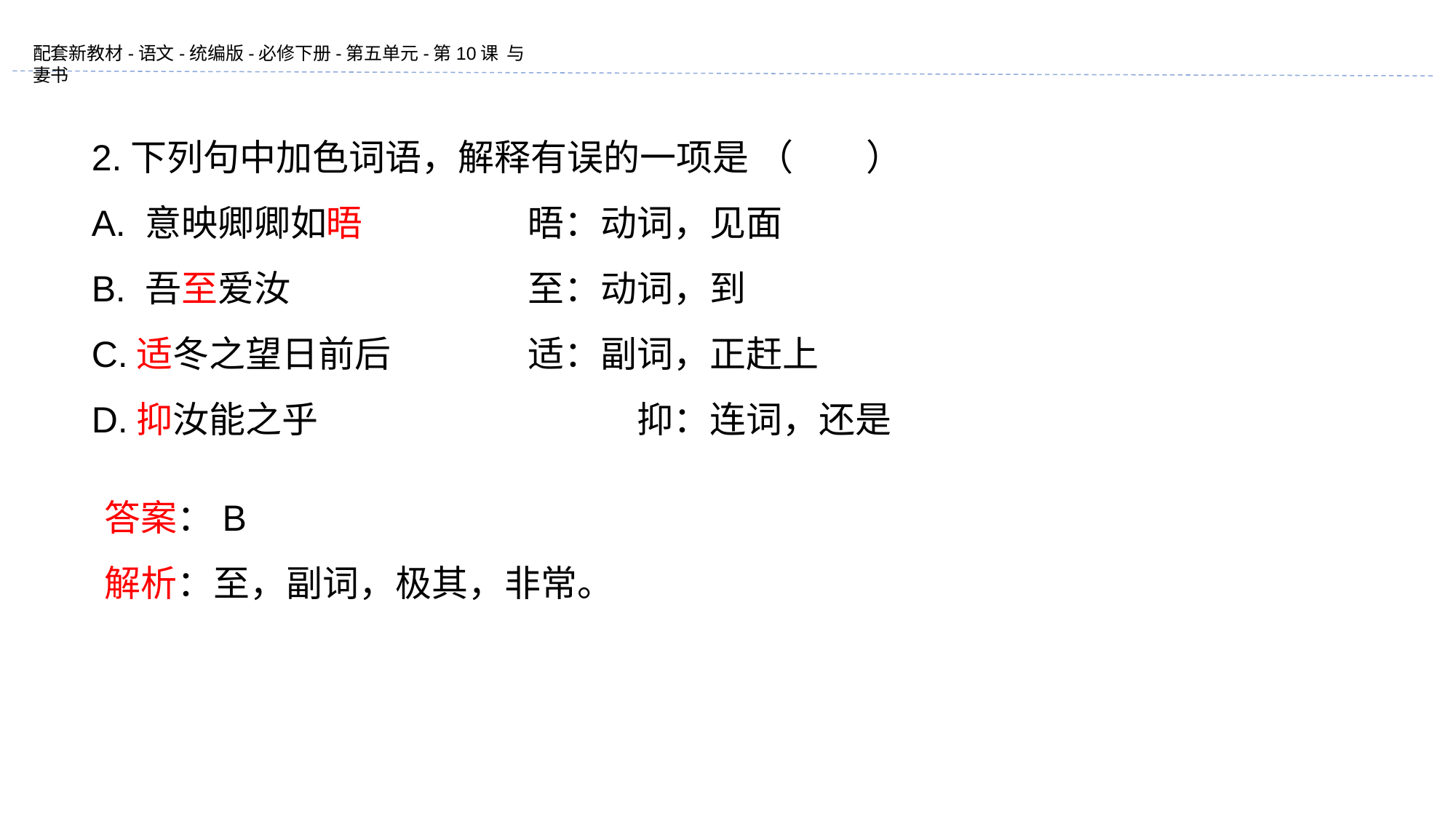

2.下列句中加色词语，解释有误的一项是 （　　）
A. 意映卿卿如晤		晤：动词，见面
B. 吾至爱汝 			至：动词，到
C.适冬之望日前后		适：副词，正赶上
D.抑汝能之乎			抑：连词，还是
答案：B
解析：至，副词，极其，非常。